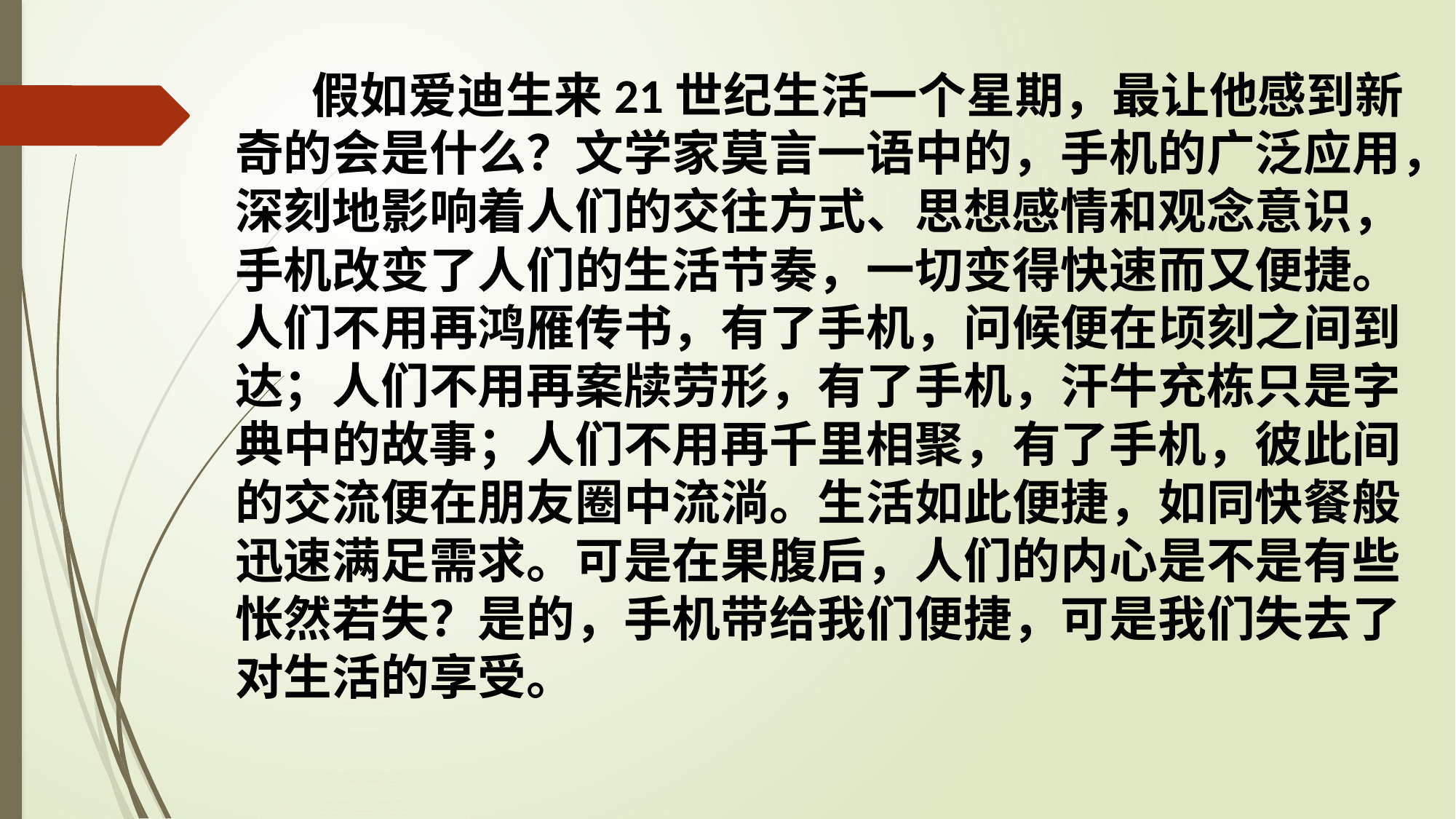

假如爱迪生来21世纪生活一个星期，最让他感到新奇的会是什么？文学家莫言一语中的，手机的广泛应用，深刻地影响着人们的交往方式、思想感情和观念意识，手机改变了人们的生活节奏，一切变得快速而又便捷。人们不用再鸿雁传书，有了手机，问候便在顷刻之间到达；人们不用再案牍劳形，有了手机，汗牛充栋只是字典中的故事；人们不用再千里相聚，有了手机，彼此间的交流便在朋友圈中流淌。生活如此便捷，如同快餐般迅速满足需求。可是在果腹后，人们的内心是不是有些怅然若失？是的，手机带给我们便捷，可是我们失去了对生活的享受。